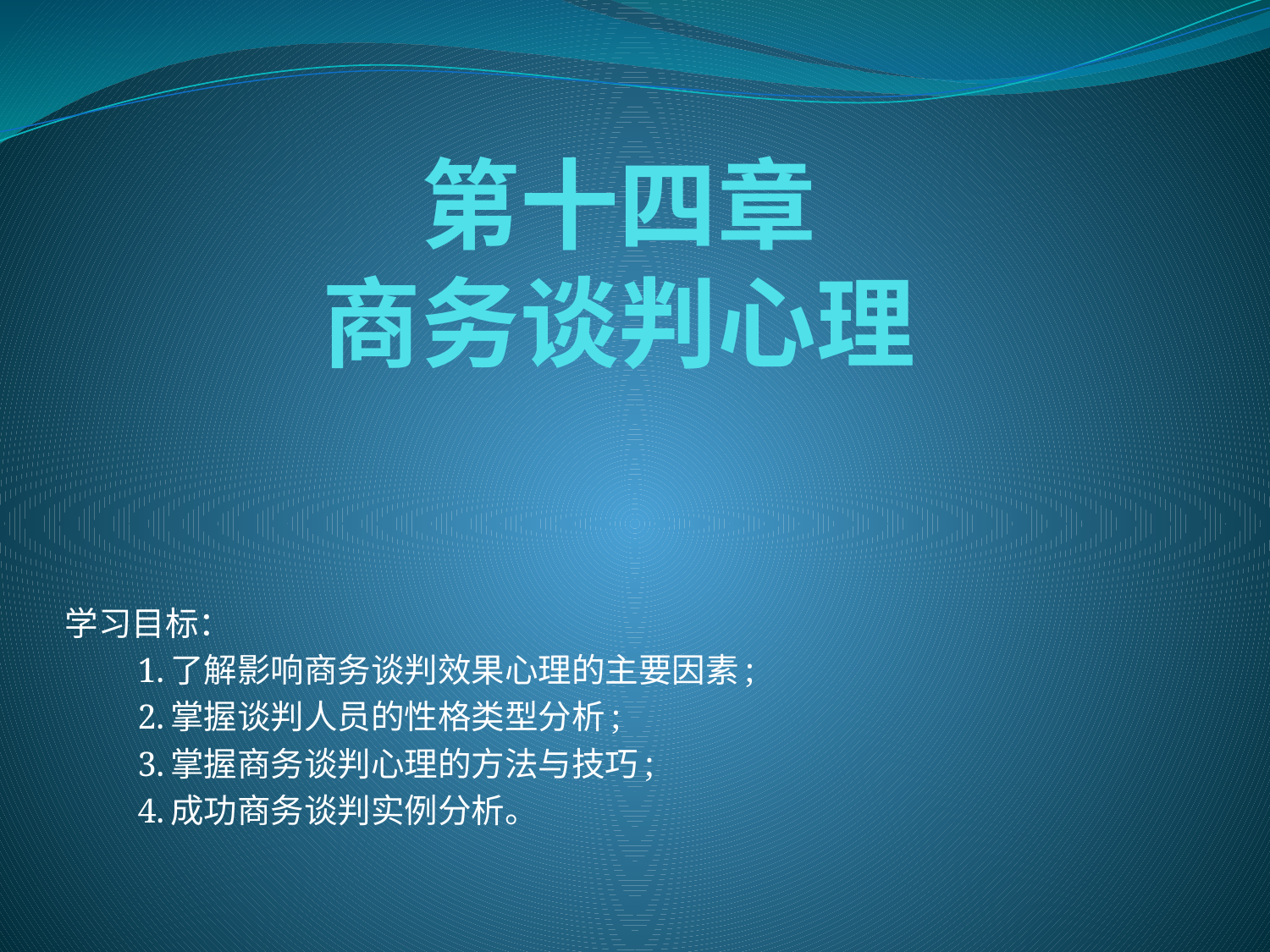

# 第十四章 商务谈判心理
学习目标：
　　1.了解影响商务谈判效果心理的主要因素;
　　2.掌握谈判人员的性格类型分析;
　　3.掌握商务谈判心理的方法与技巧;
　　4.成功商务谈判实例分析。